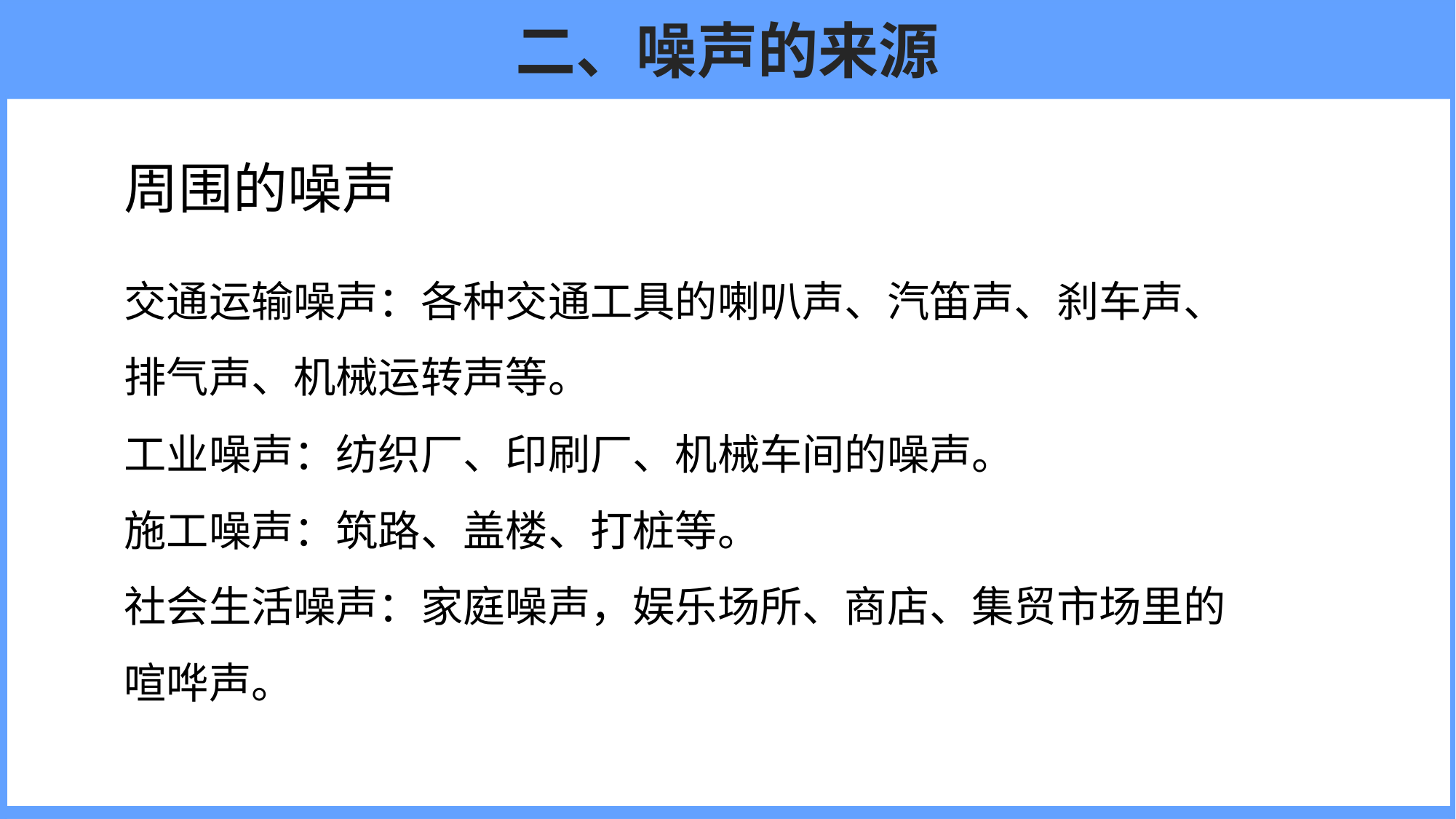

# 二、噪声的来源
周围的噪声
交通运输噪声：各种交通工具的喇叭声、汽笛声、刹车声、排气声、机械运转声等。
工业噪声：纺织厂、印刷厂、机械车间的噪声。
施工噪声：筑路、盖楼、打桩等。
社会生活噪声：家庭噪声，娱乐场所、商店、集贸市场里的喧哗声。